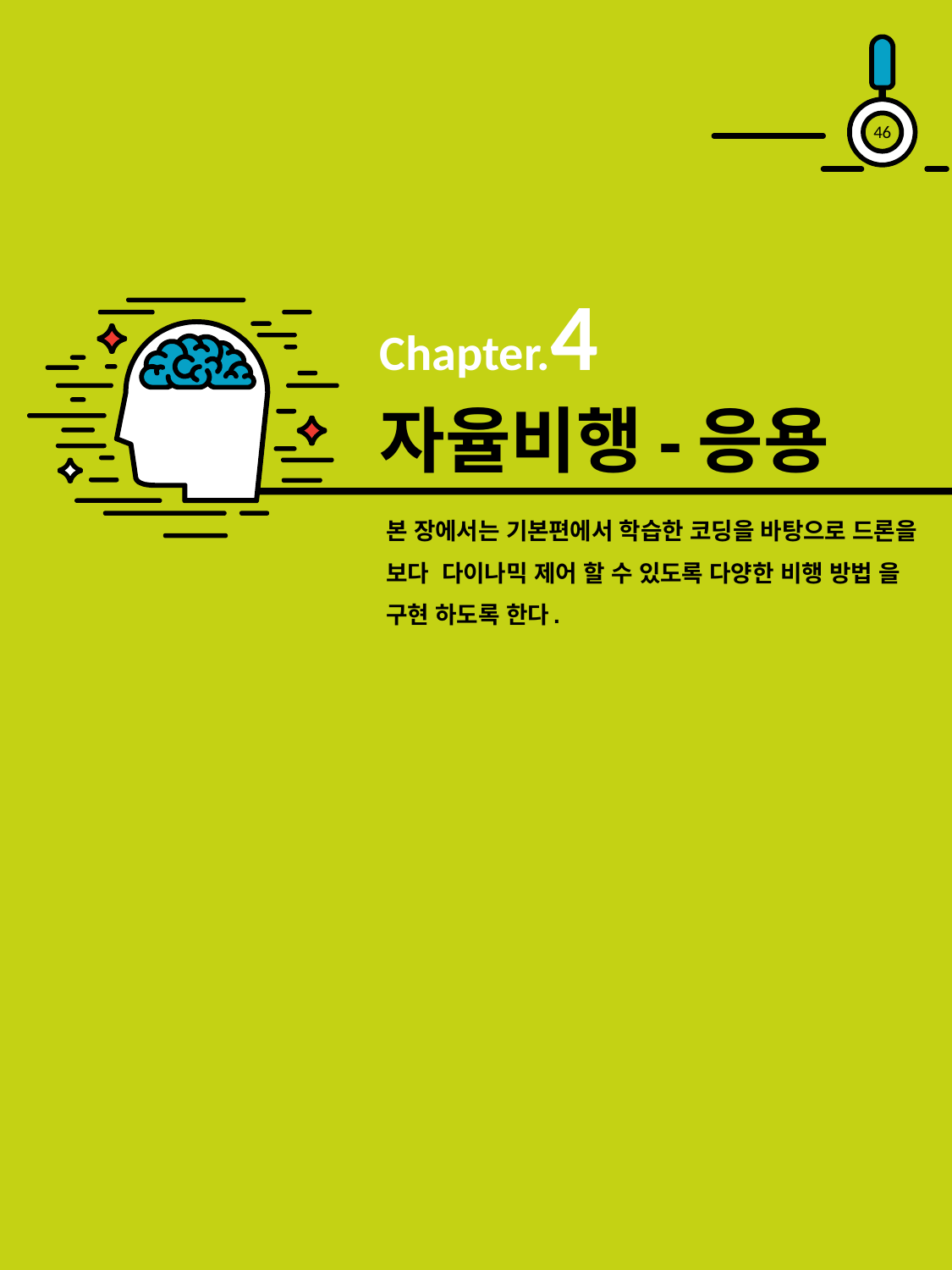

46
Chapter.4
# 자율비행-응용
본 장에서는 기본편에서 학습한 코딩을 바탕으로 드론을 보다  다이나믹 제어 할 수 있도록 다양한 비행 방법 을 구현 하도록 한다.